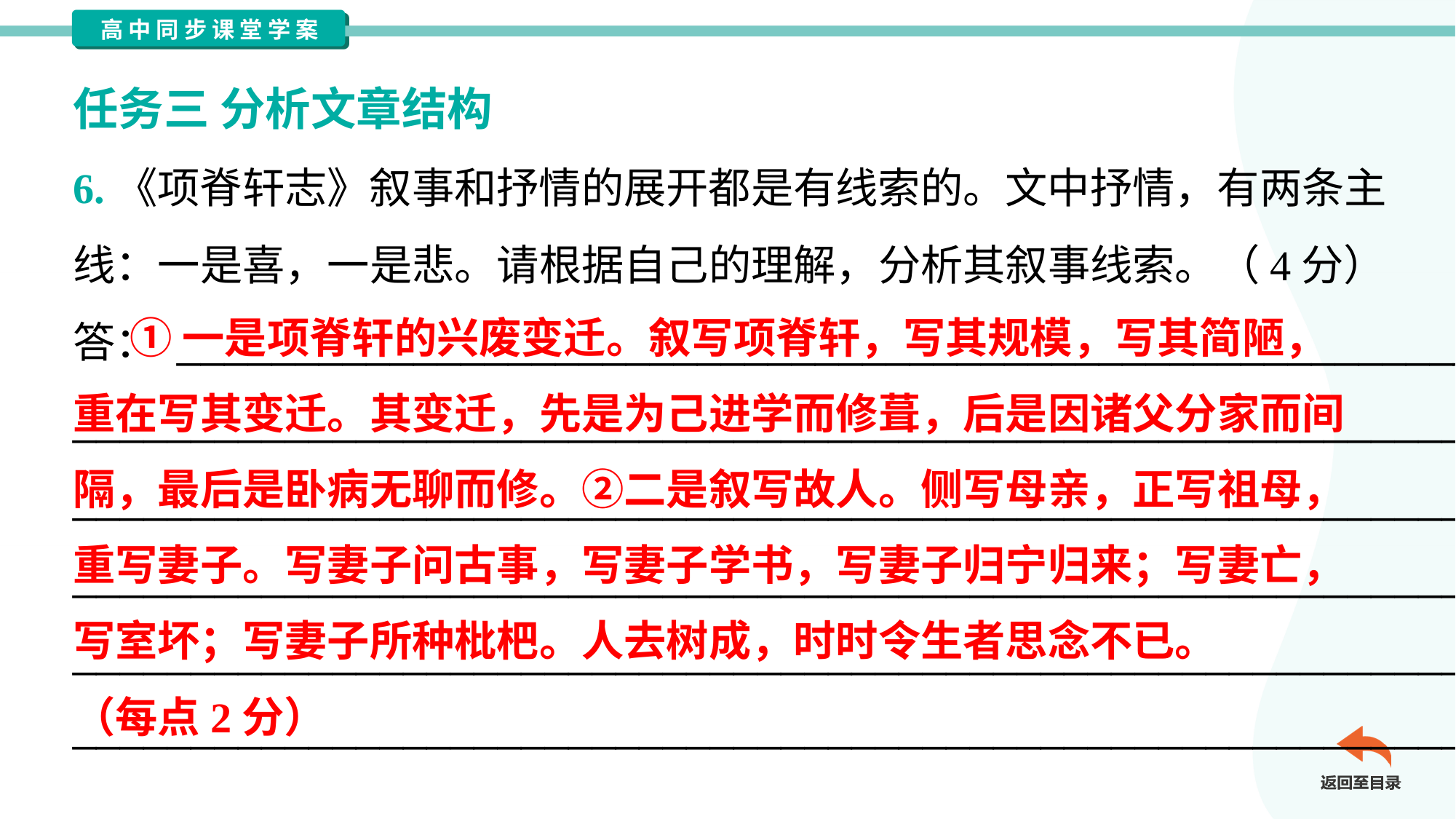

任务三 分析文章结构
6.《项脊轩志》叙事和抒情的展开都是有线索的。文中抒情，有两条主
线：一是喜，一是悲。请根据自己的理解，分析其叙事线索。（4分）
答： ________________________________________________________
_____________________________________________________________
_____________________________________________________________
_____________________________________________________________
_____________________________________________________________
_____________________________________________________________
      ①一是项脊轩的兴废变迁。叙写项脊轩，写其规模，写其简陋，
重在写其变迁。其变迁，先是为己进学而修葺，后是因诸父分家而间
隔，最后是卧病无聊而修。②二是叙写故人。侧写母亲，正写祖母，
重写妻子。写妻子问古事，写妻子学书，写妻子归宁归来；写妻亡，
写室坏；写妻子所种枇杷。人去树成，时时令生者思念不已。
（每点2分）